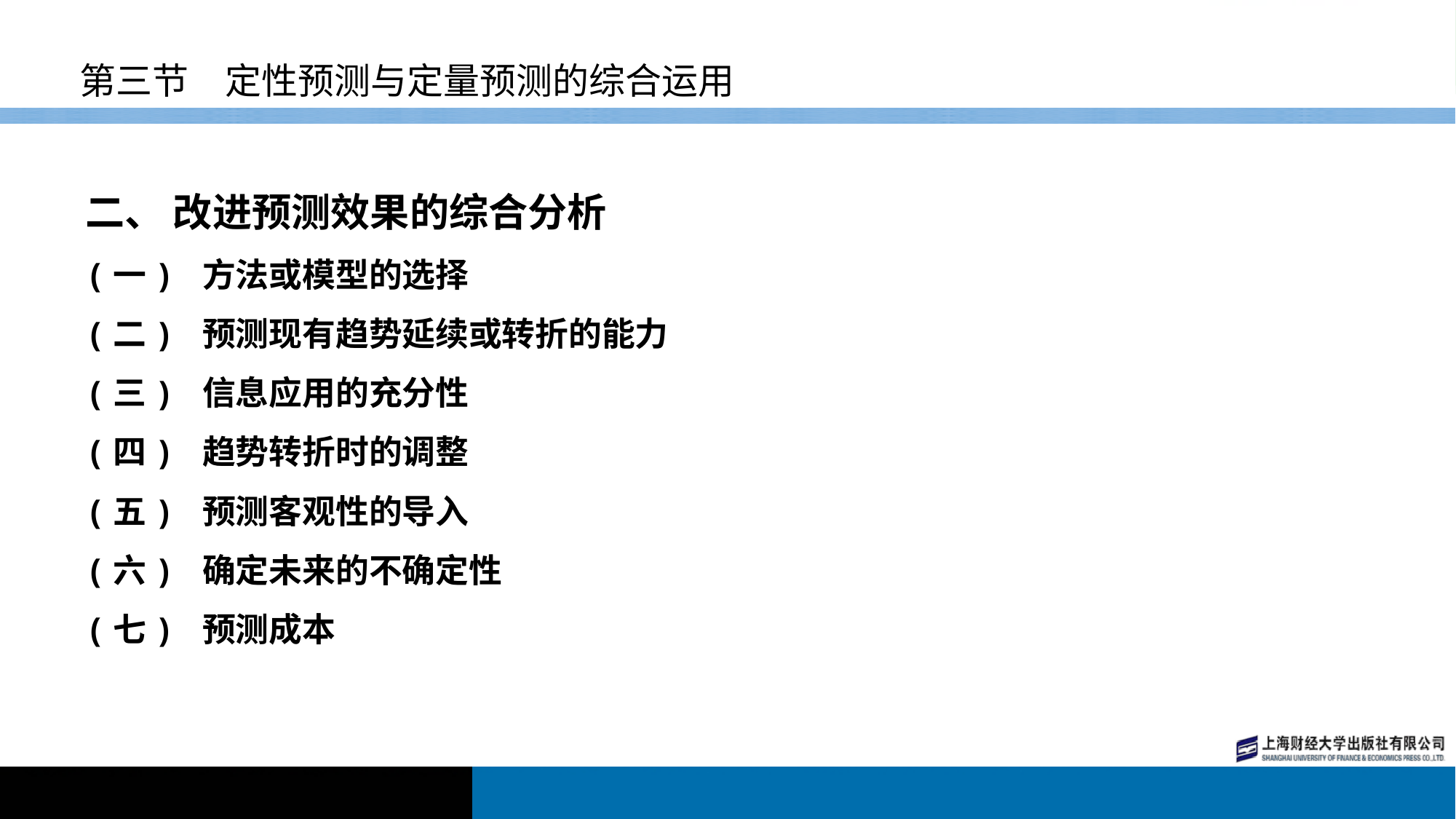

# 第三节　定性预测与定量预测的综合运用
二、 改进预测效果的综合分析
(一) 方法或模型的选择
(二) 预测现有趋势延续或转折的能力
(三) 信息应用的充分性
(四) 趋势转折时的调整
(五) 预测客观性的导入
(六) 确定未来的不确定性
(七) 预测成本
13